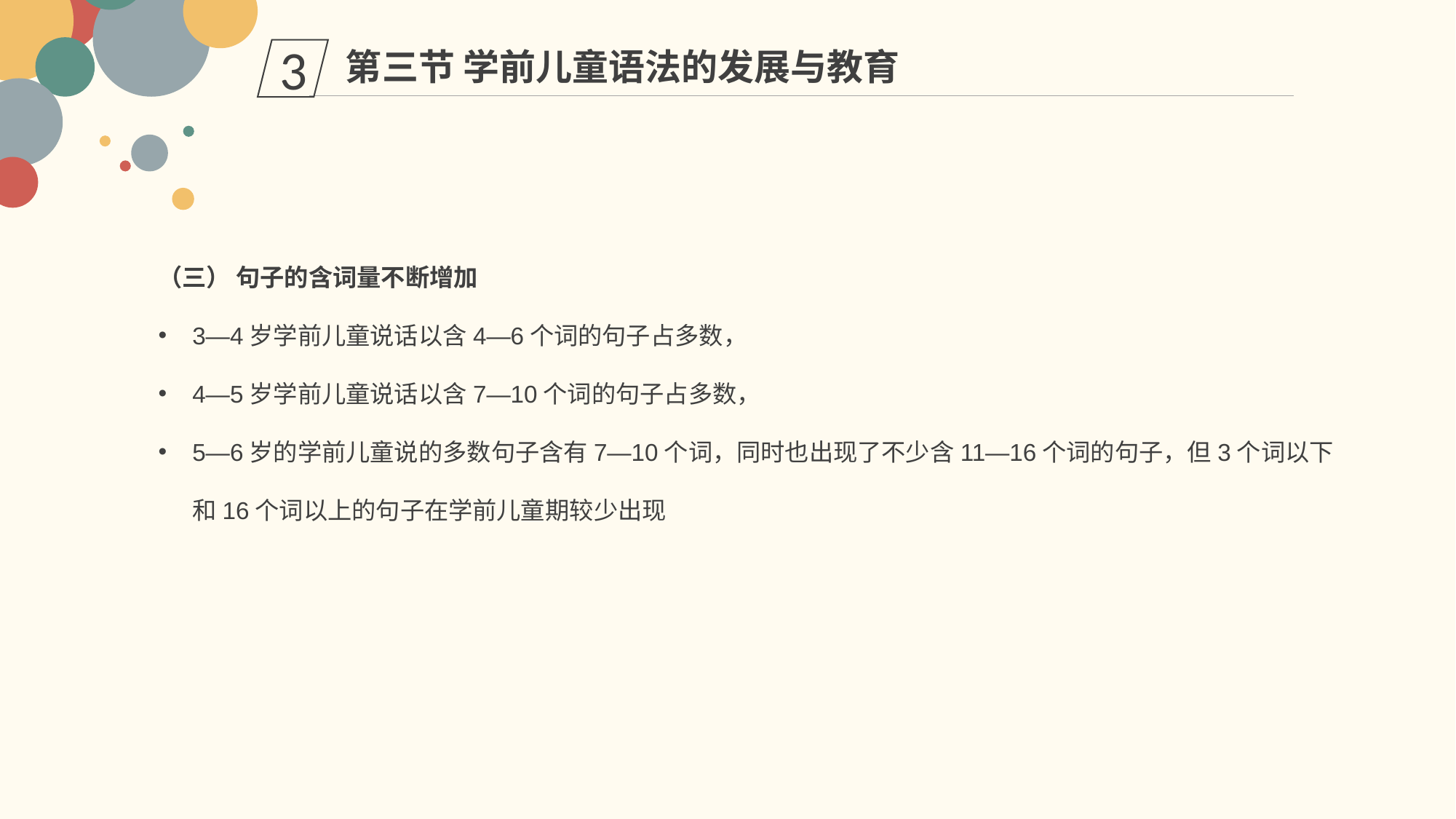

第三节 学前儿童语法的发展与教育
3
（三） 句子的含词量不断增加
3—4岁学前儿童说话以含4—6个词的句子占多数，
4—5岁学前儿童说话以含7—10个词的句子占多数，
5—6岁的学前儿童说的多数句子含有7—10个词，同时也出现了不少含11—16个词的句子，但3个词以下和16个词以上的句子在学前儿童期较少出现